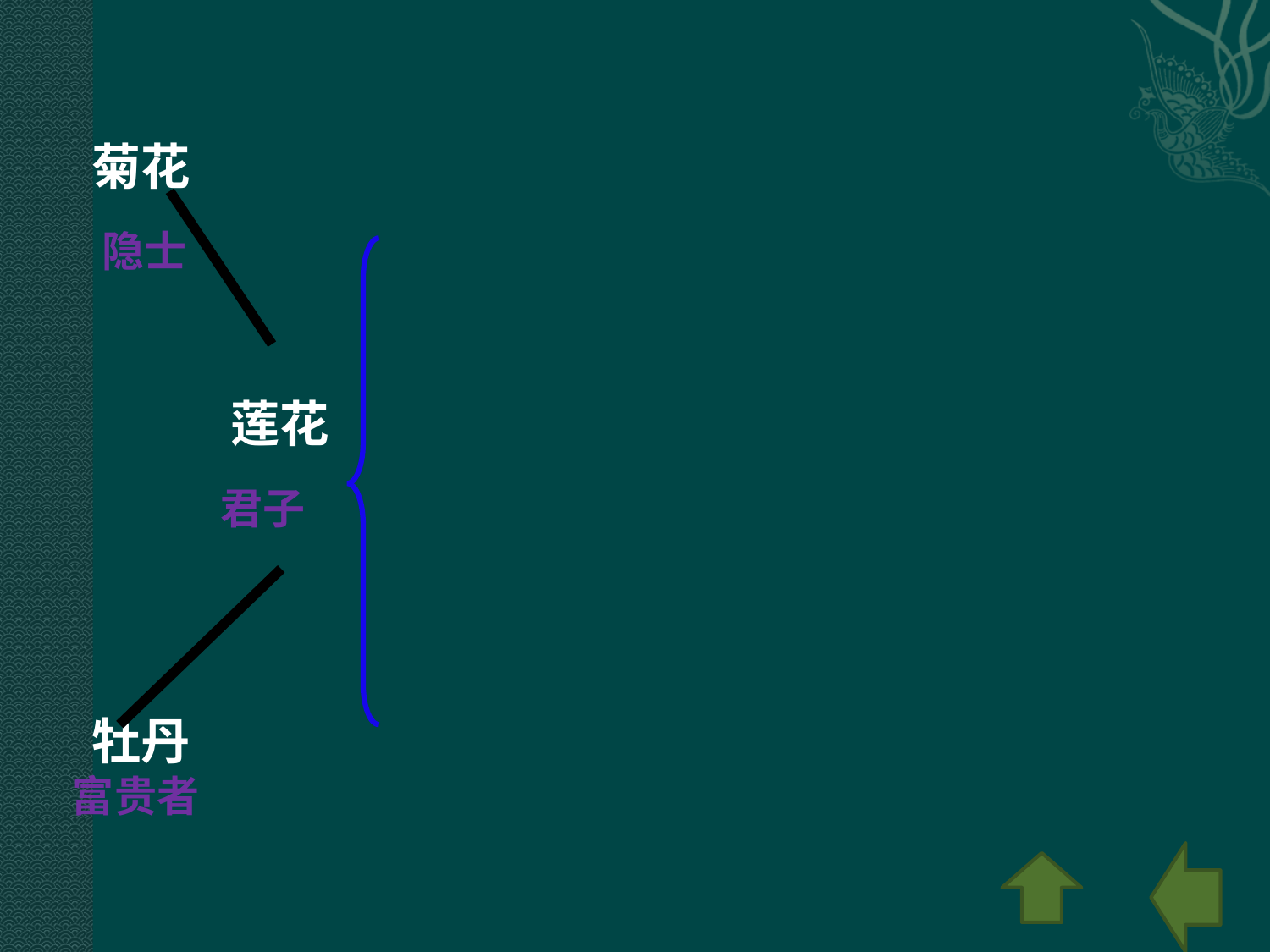

菊花
隐士

——
莲花
君子
——
牡丹
富贵者